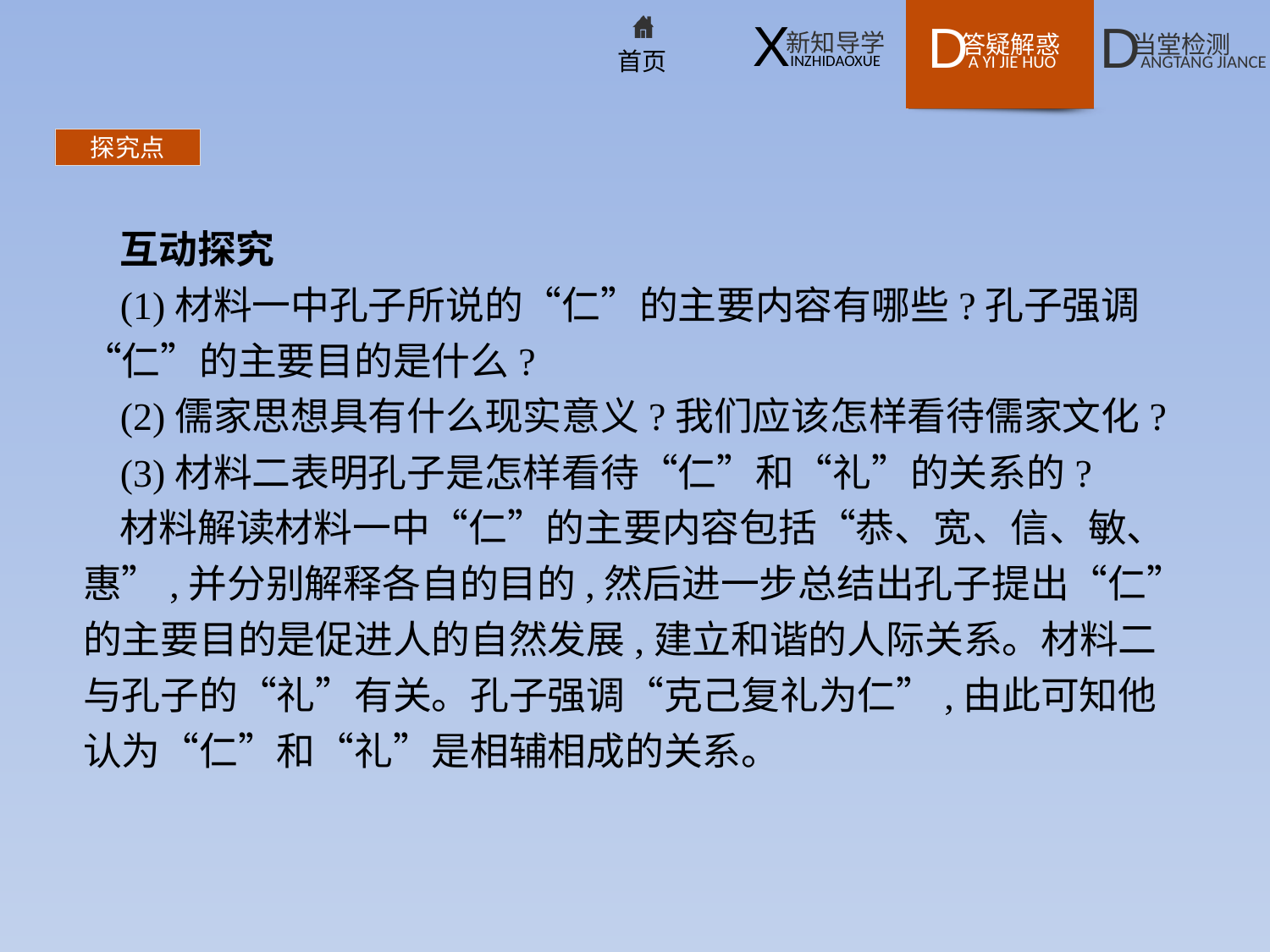

探究点
互动探究
(1)材料一中孔子所说的“仁”的主要内容有哪些?孔子强调“仁”的主要目的是什么?
(2)儒家思想具有什么现实意义?我们应该怎样看待儒家文化?
(3)材料二表明孔子是怎样看待“仁”和“礼”的关系的?
材料解读材料一中“仁”的主要内容包括“恭、宽、信、敏、惠”,并分别解释各自的目的,然后进一步总结出孔子提出“仁”的主要目的是促进人的自然发展,建立和谐的人际关系。材料二与孔子的“礼”有关。孔子强调“克己复礼为仁”,由此可知他认为“仁”和“礼”是相辅相成的关系。